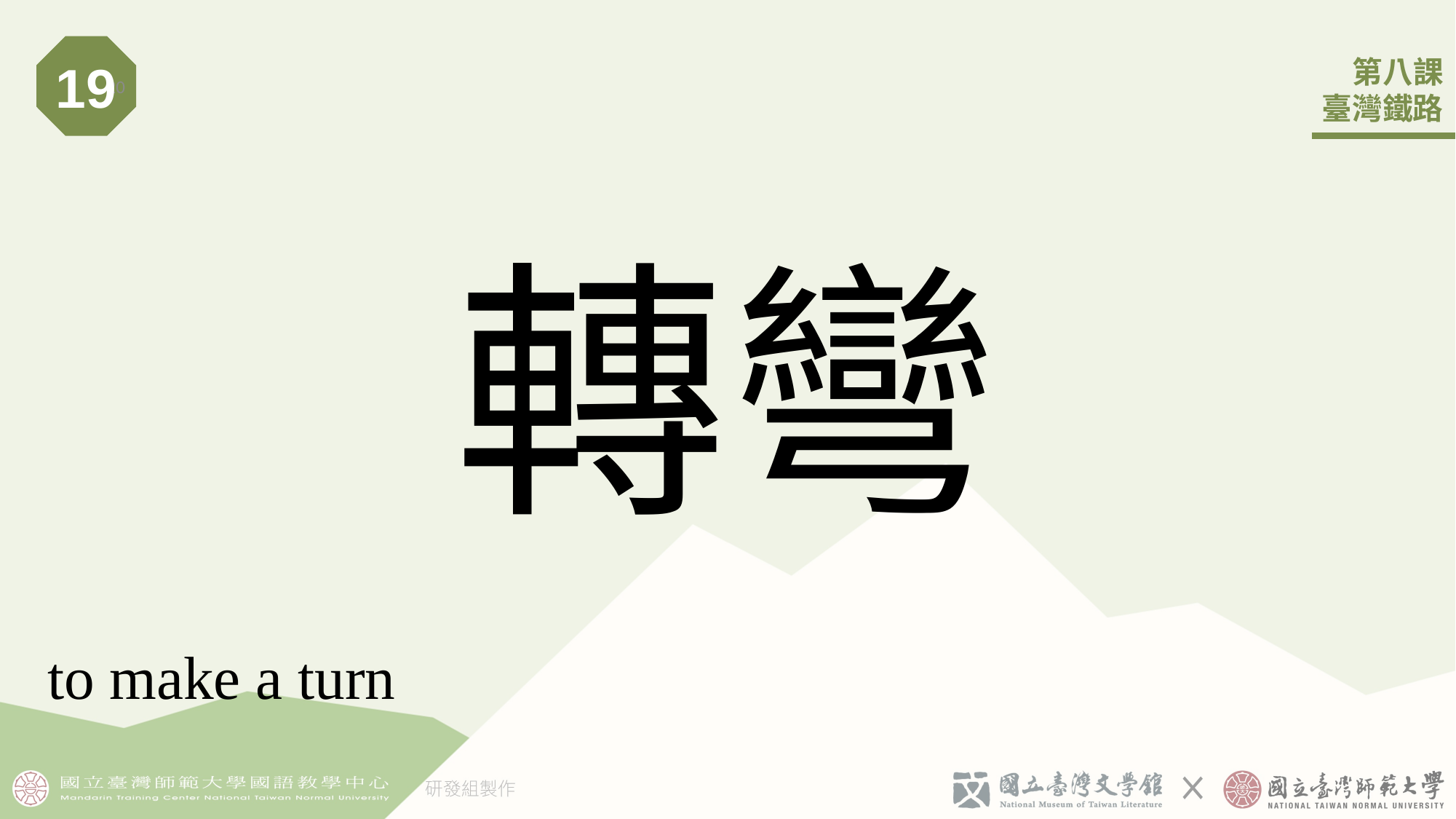

19
20
# 轉彎
to make a turn